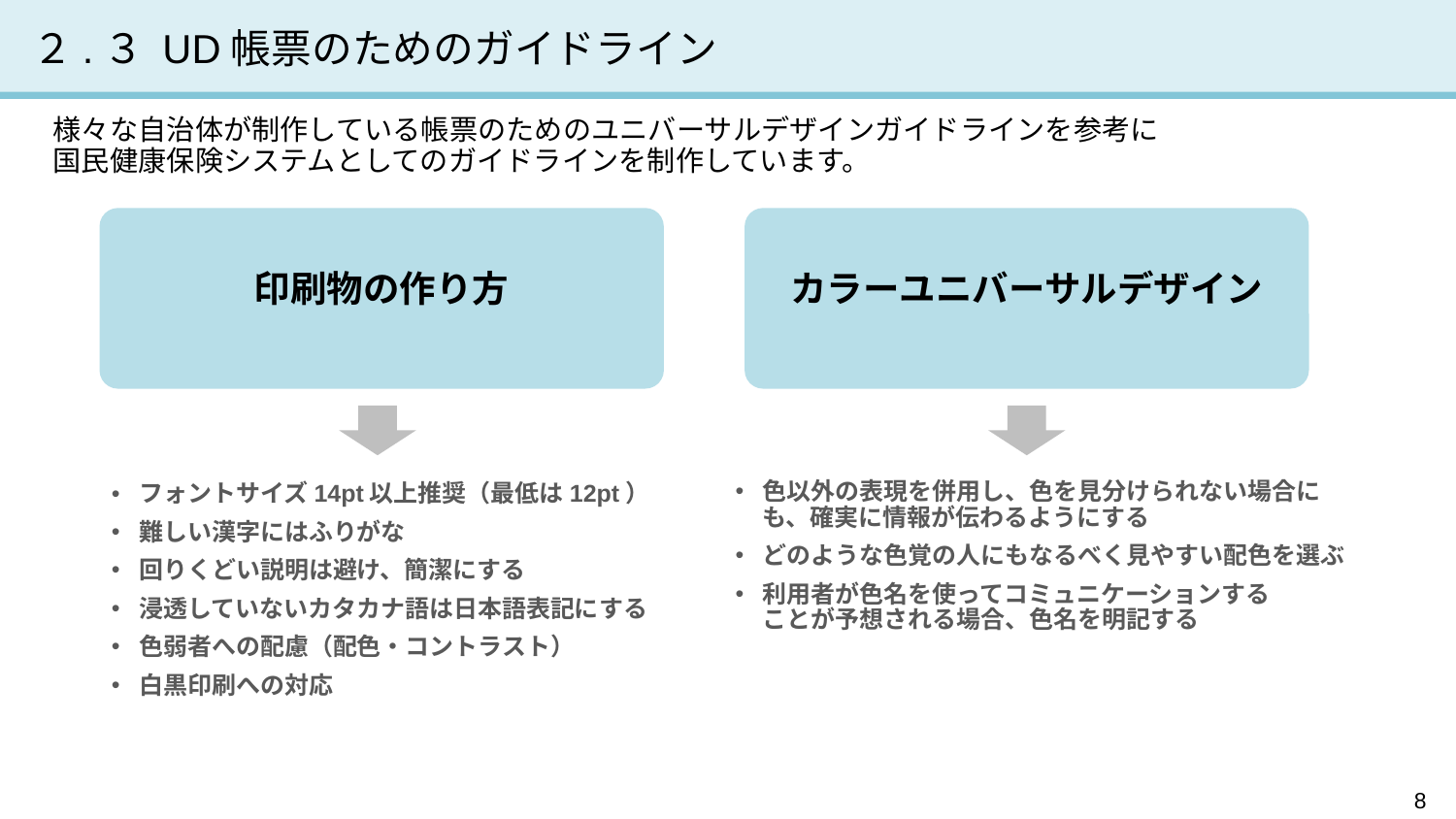

# ２.３ UD帳票のためのガイドライン
様々な自治体が制作している帳票のためのユニバーサルデザインガイドラインを参考に
国民健康保険システムとしてのガイドラインを制作しています。
印刷物の作り方

カラーユニバーサルデザイン

色以外の表現を併用し、色を見分けられない場合にも、確実に情報が伝わるようにする
どのような色覚の人にもなるべく見やすい配色を選ぶ
利用者が色名を使ってコミュニケーションする
ことが予想される場合、色名を明記する
フォントサイズ14pt以上推奨（最低は12pt）
難しい漢字にはふりがな
回りくどい説明は避け、簡潔にする
浸透していないカタカナ語は日本語表記にする
色弱者への配慮（配色・コントラスト）
白黒印刷への対応